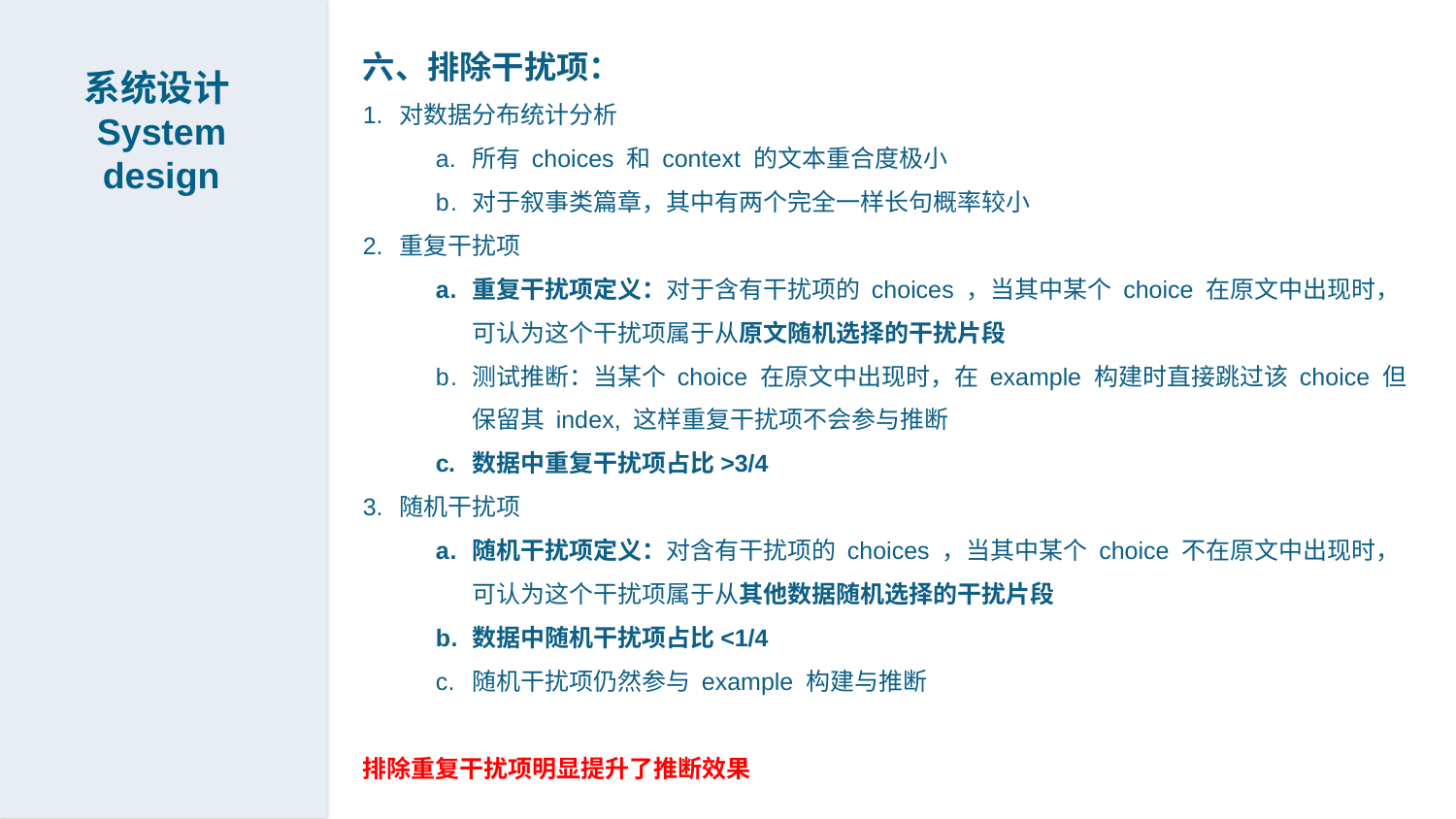

六、排除干扰项：
对数据分布统计分析
所有 choices 和 context 的文本重合度极小
对于叙事类篇章，其中有两个完全一样长句概率较小
重复干扰项
重复干扰项定义：对于含有干扰项的 choices ，当其中某个 choice 在原文中出现时，可认为这个干扰项属于从原文随机选择的干扰片段
测试推断：当某个 choice 在原文中出现时，在 example 构建时直接跳过该 choice 但保留其 index, 这样重复干扰项不会参与推断
数据中重复干扰项占比>3/4
随机干扰项
随机干扰项定义：对含有干扰项的 choices ，当其中某个 choice 不在原文中出现时，可认为这个干扰项属于从其他数据随机选择的干扰片段
数据中随机干扰项占比<1/4
随机干扰项仍然参与 example 构建与推断

排除重复干扰项明显提升了推断效果

系统设计System design